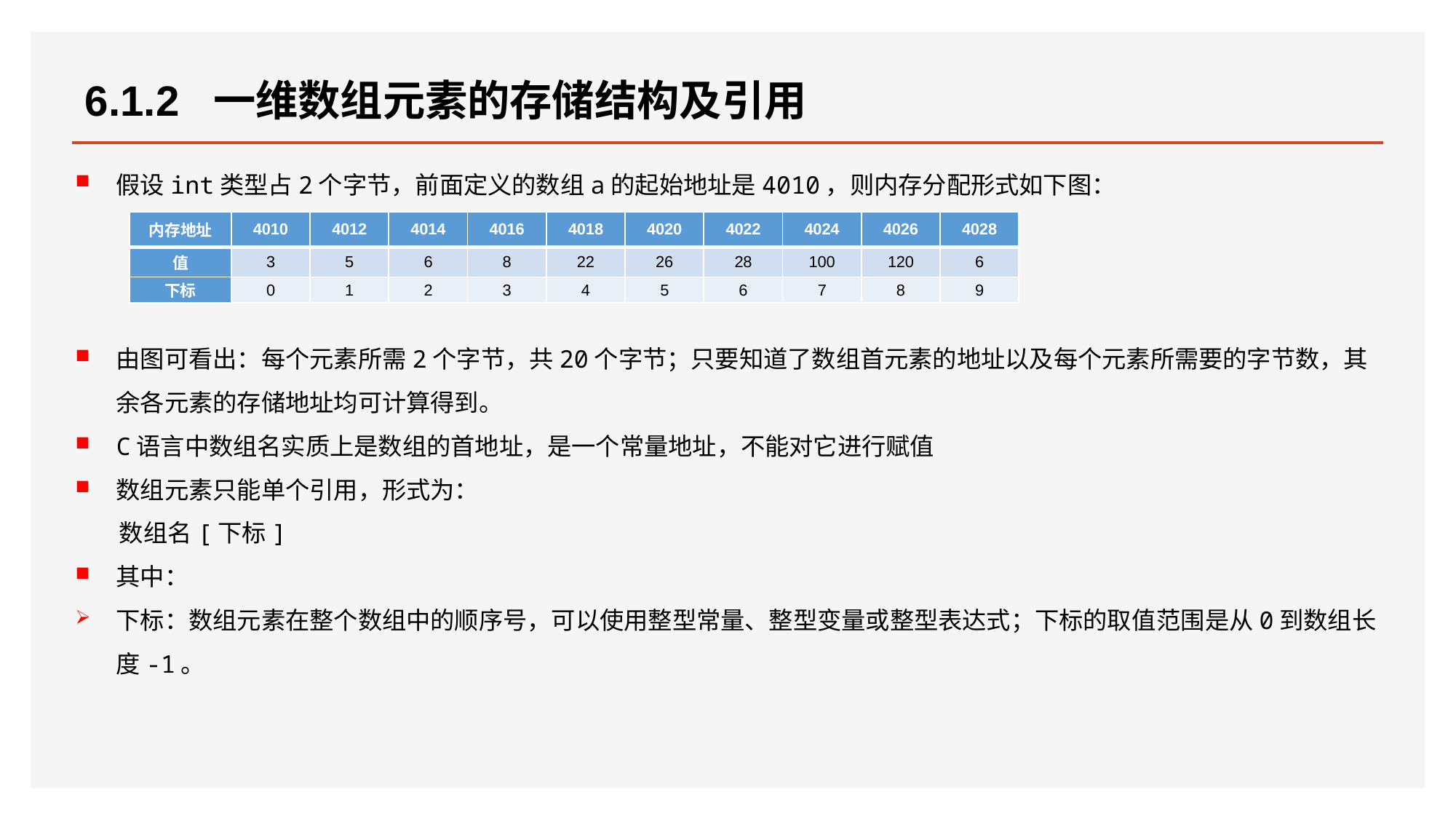

# 6.1.2  一维数组元素的存储结构及引用
假设int类型占2个字节，前面定义的数组a的起始地址是4010，则内存分配形式如下图：

由图可看出：每个元素所需2个字节，共20个字节；只要知道了数组首元素的地址以及每个元素所需要的字节数，其余各元素的存储地址均可计算得到。
C语言中数组名实质上是数组的首地址，是一个常量地址，不能对它进行赋值
数组元素只能单个引用，形式为：
       数组名[下标]
其中：
下标：数组元素在整个数组中的顺序号，可以使用整型常量、整型变量或整型表达式；下标的取值范围是从0到数组长度-1。
| 内存地址 | 4010 | 4012 | 4014 | 4016 | 4018 | 4020 | 4022 | 4024 | 4026 | 4028 |
| --- | --- | --- | --- | --- | --- | --- | --- | --- | --- | --- |
| 值 | 3 | 5 | 6 | 8 | 22 | 26 | 28 | 100 | 120 | 6 |
| 下标 | 0 | 1 | 2 | 3 | 4 | 5 | 6 | 7 | 8 | 9 |